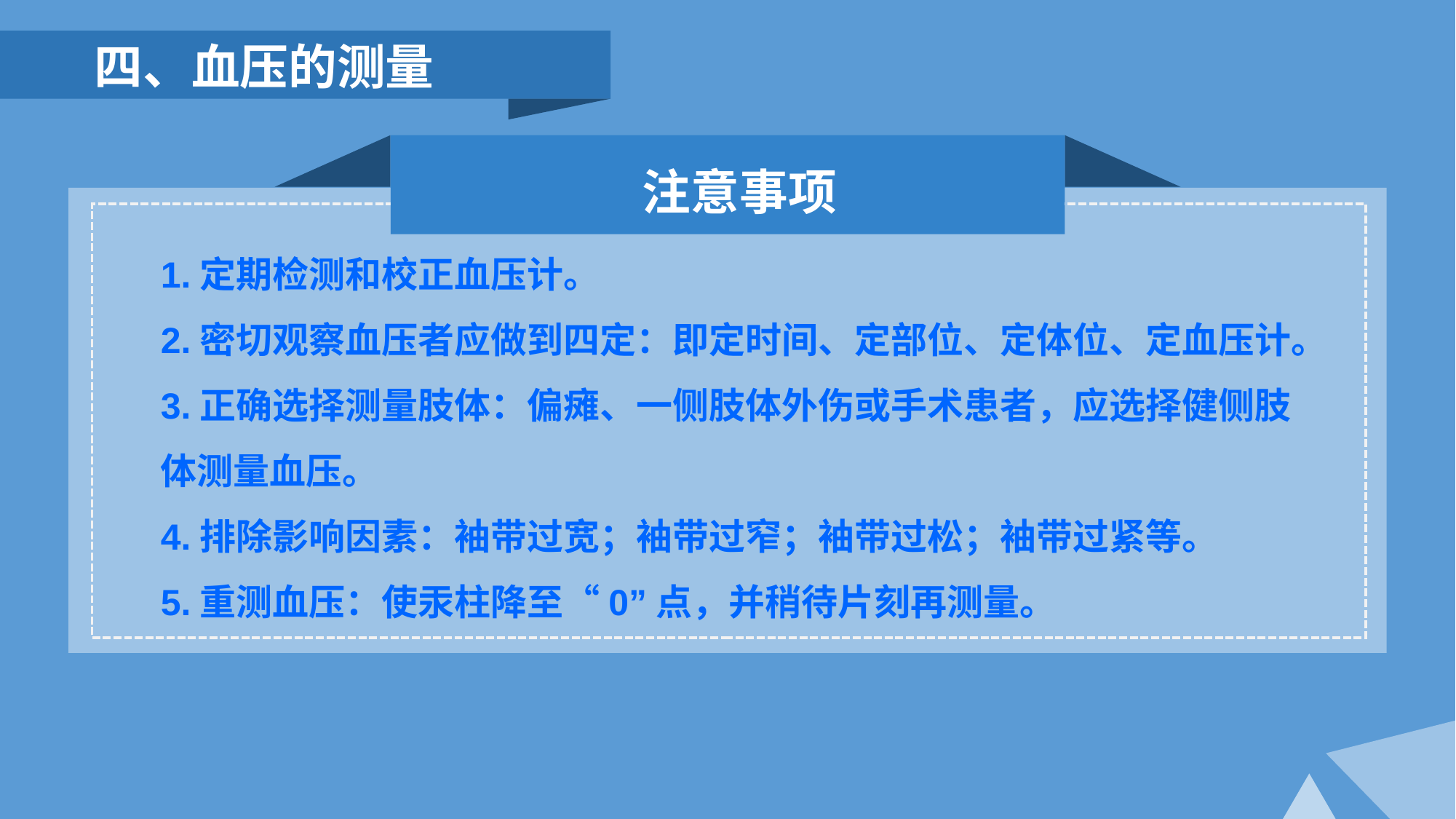

四、血压的测量

注意事项

1.定期检测和校正血压计。
2.密切观察血压者应做到四定：即定时间、定部位、定体位、定血压计。
3.正确选择测量肢体：偏瘫、一侧肢体外伤或手术患者，应选择健侧肢体测量血压。
4.排除影响因素：袖带过宽；袖带过窄；袖带过松；袖带过紧等。
5.重测血压：使汞柱降至“0”点，并稍待片刻再测量。